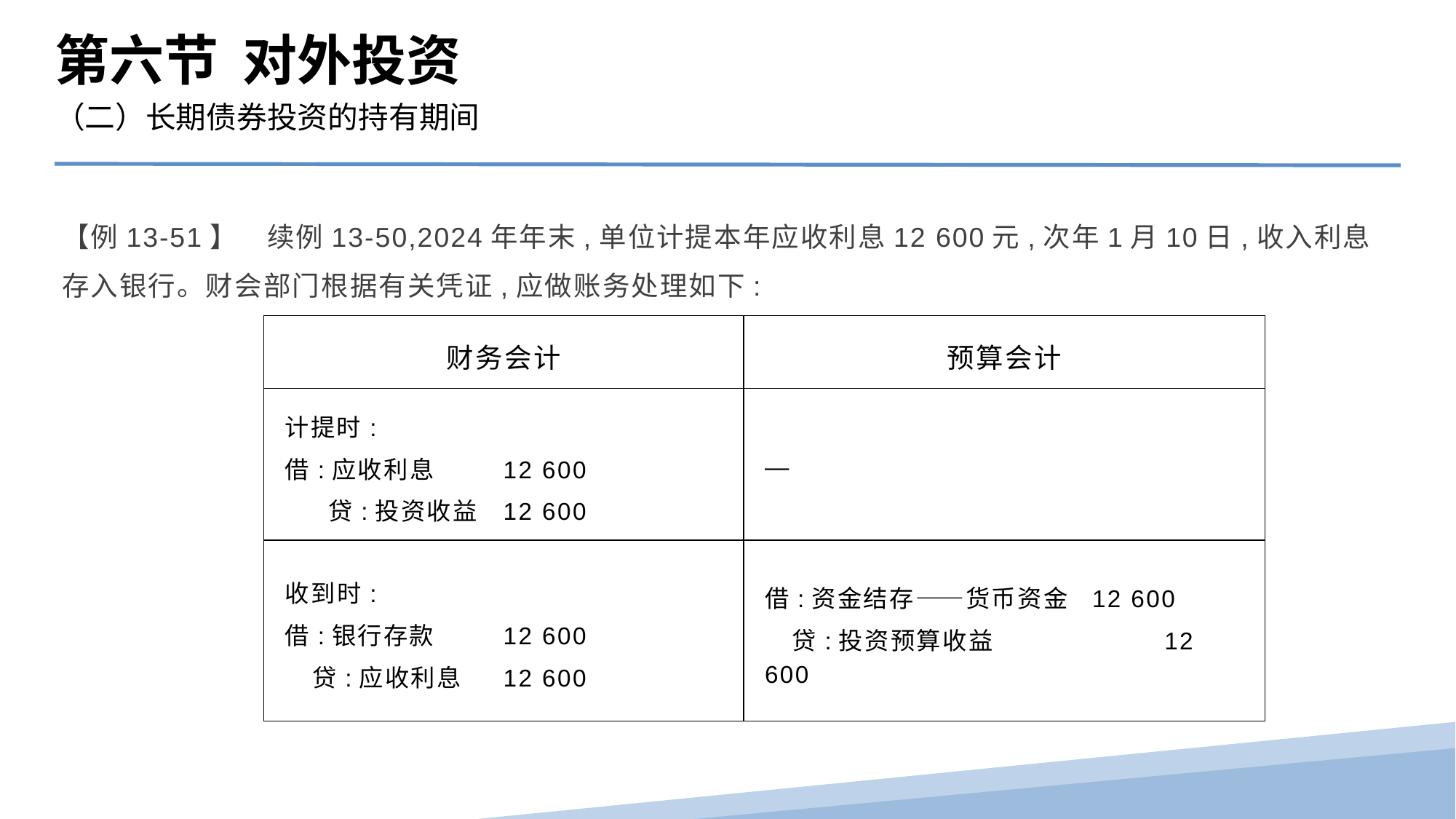

第六节  对外投资
（二）长期债券投资的持有期间
【例13-51】　续例13-50,2024年年末,单位计提本年应收利息12 600元,次年1月10日,收入利息存入银行。财会部门根据有关凭证,应做账务处理如下:
| 财务会计 | 预算会计 |
| --- | --- |
| 计提时: 借:应收利息 12 600 贷:投资收益 12 600 | — |
| 收到时: 借:银行存款 12 600 贷:应收利息 12 600 | 借:资金结存——货币资金 12 600 贷:投资预算收益 12 600 |